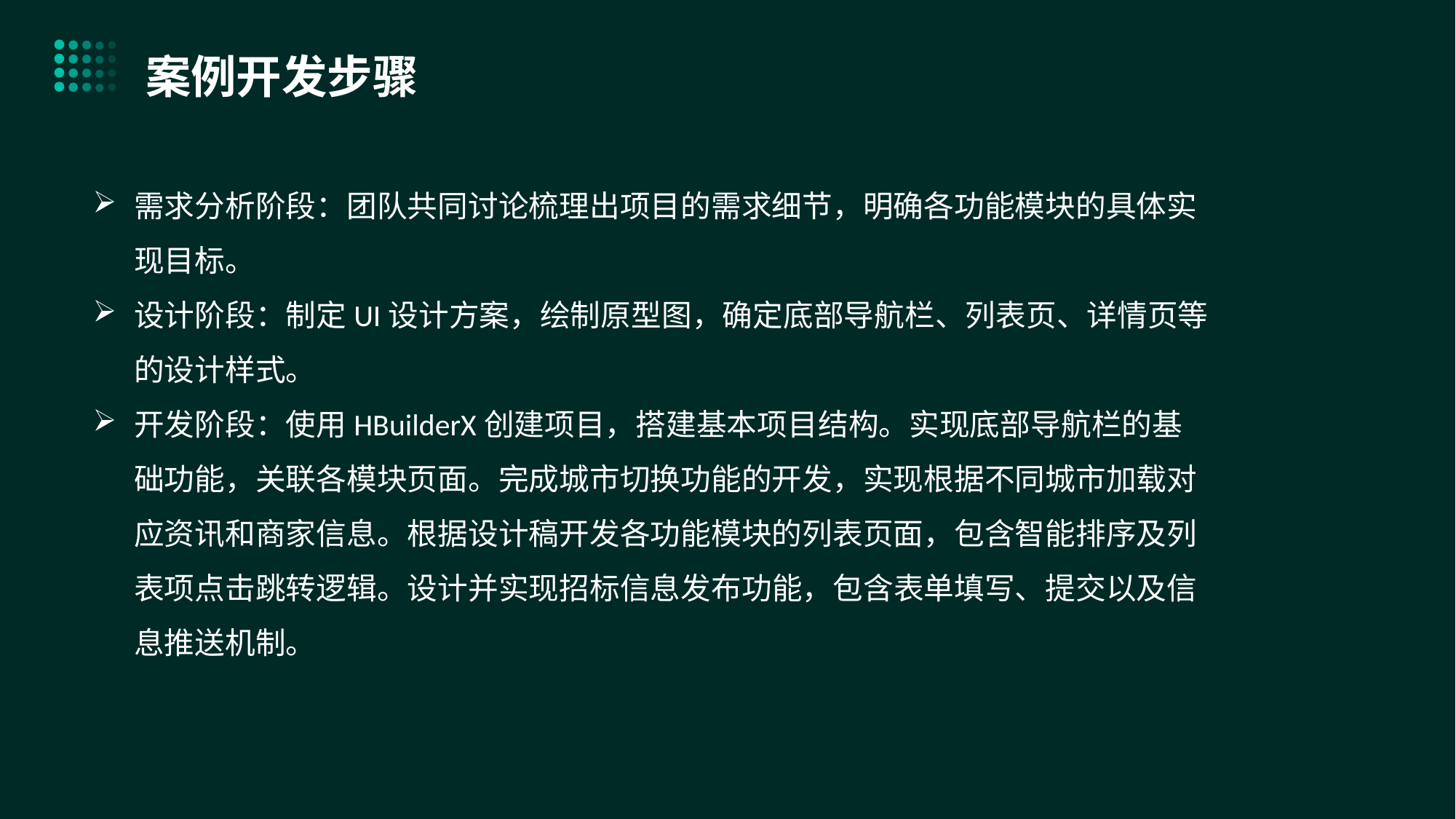

案例开发步骤

需求分析阶段：团队共同讨论梳理出项目的需求细节，明确各功能模块的具体实现目标。
设计阶段：制定UI设计方案，绘制原型图，确定底部导航栏、列表页、详情页等的设计样式。
开发阶段：使用HBuilderX创建项目，搭建基本项目结构。实现底部导航栏的基础功能，关联各模块页面。完成城市切换功能的开发，实现根据不同城市加载对应资讯和商家信息。根据设计稿开发各功能模块的列表页面，包含智能排序及列表项点击跳转逻辑。设计并实现招标信息发布功能，包含表单填写、提交以及信息推送机制。